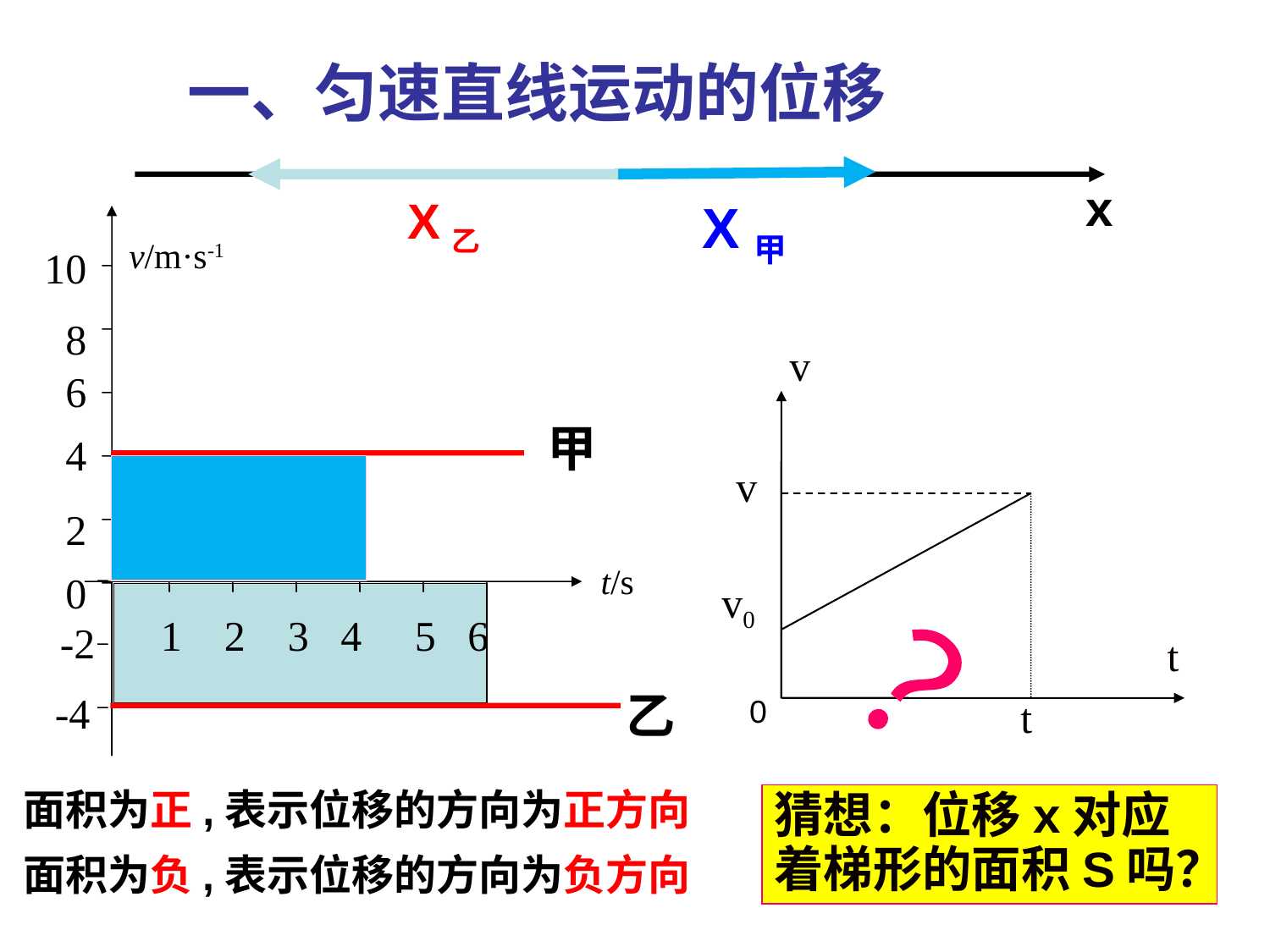

一、匀速直线运动的位移
x

X乙
X甲

v/m·s-1
10

8
v

v

v0
t
0
t

6
甲

4

2
t/s
0

1
2
3
4
5
6
-2
？

乙
-4

面积为正,表示位移的方向为正方向
猜想：位移x对应着梯形的面积S吗？
面积为负,表示位移的方向为负方向